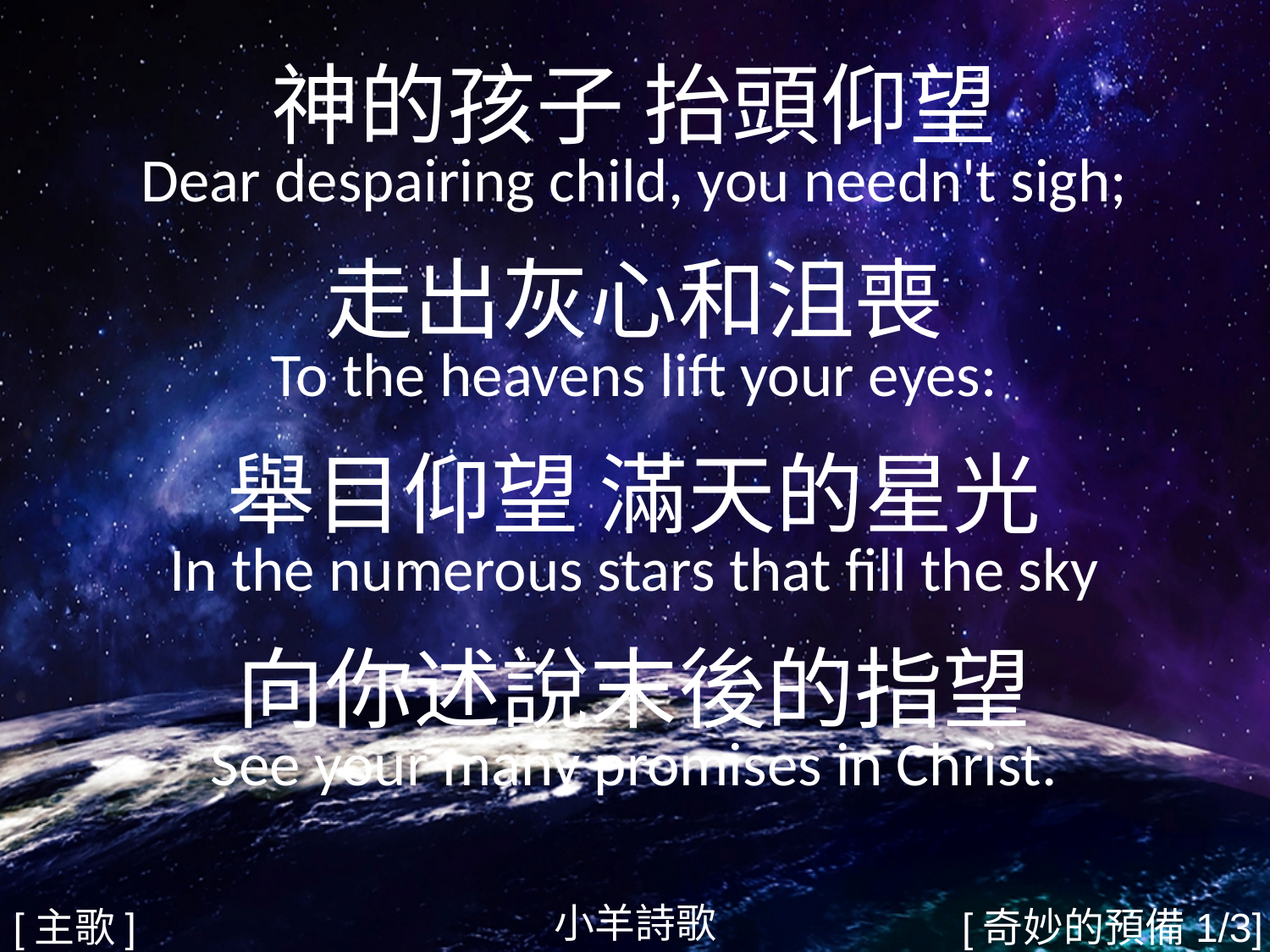

神的孩子 抬頭仰望
Dear despairing child, you needn't sigh;

走出灰心和沮喪
To the heavens lift your eyes:

舉目仰望 滿天的星光
In the numerous stars that fill the sky

向你述說末後的指望
See your many promises in Christ.

#

小羊詩歌
[主歌]
[奇妙的預備1/3]